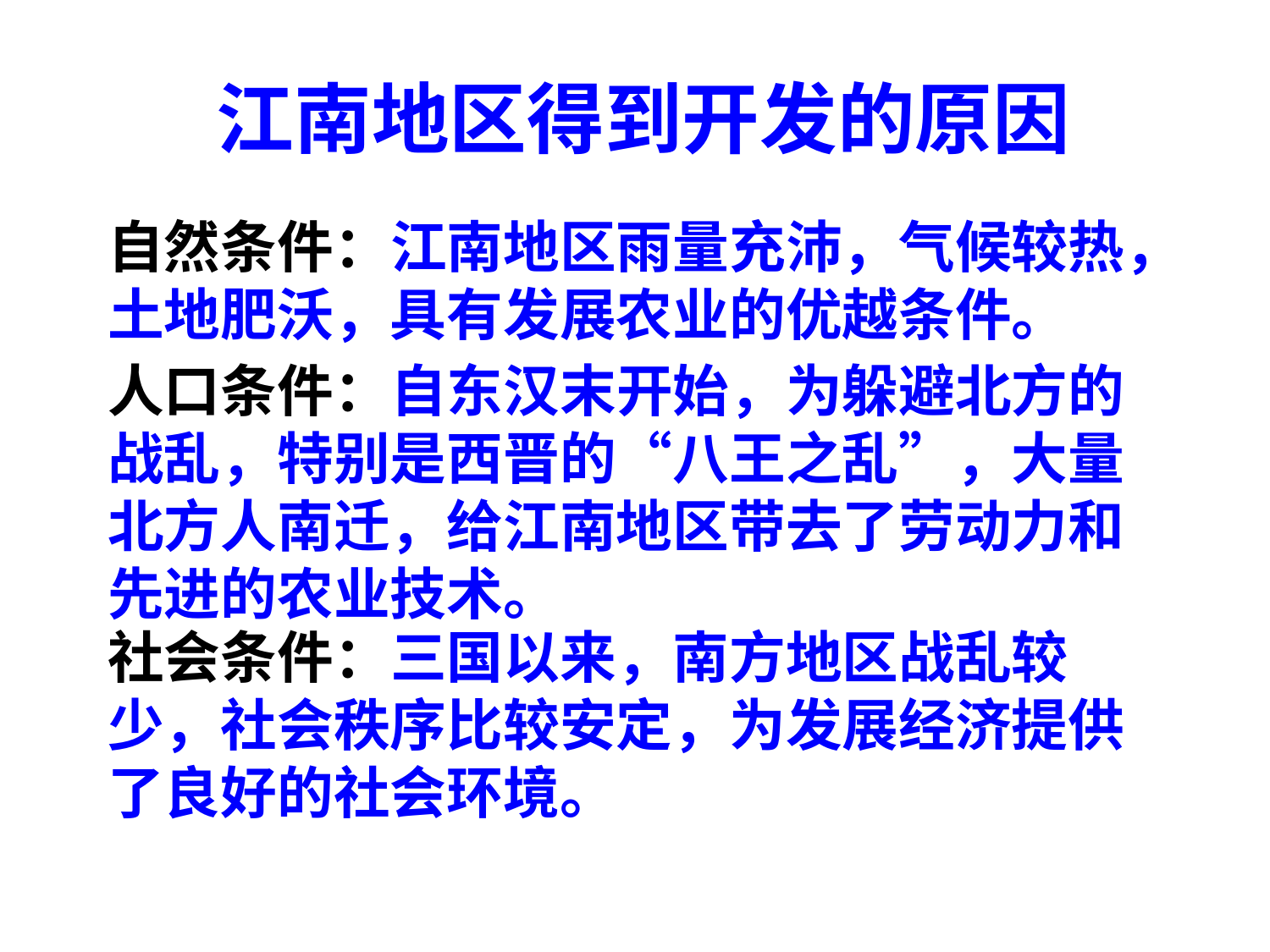

# 江南地区得到开发的原因
自然条件：江南地区雨量充沛，气候较热，土地肥沃，具有发展农业的优越条件。
人口条件：自东汉末开始，为躲避北方的战乱，特别是西晋的“八王之乱”，大量北方人南迁，给江南地区带去了劳动力和先进的农业技术。
社会条件：三国以来，南方地区战乱较少，社会秩序比较安定，为发展经济提供了良好的社会环境。